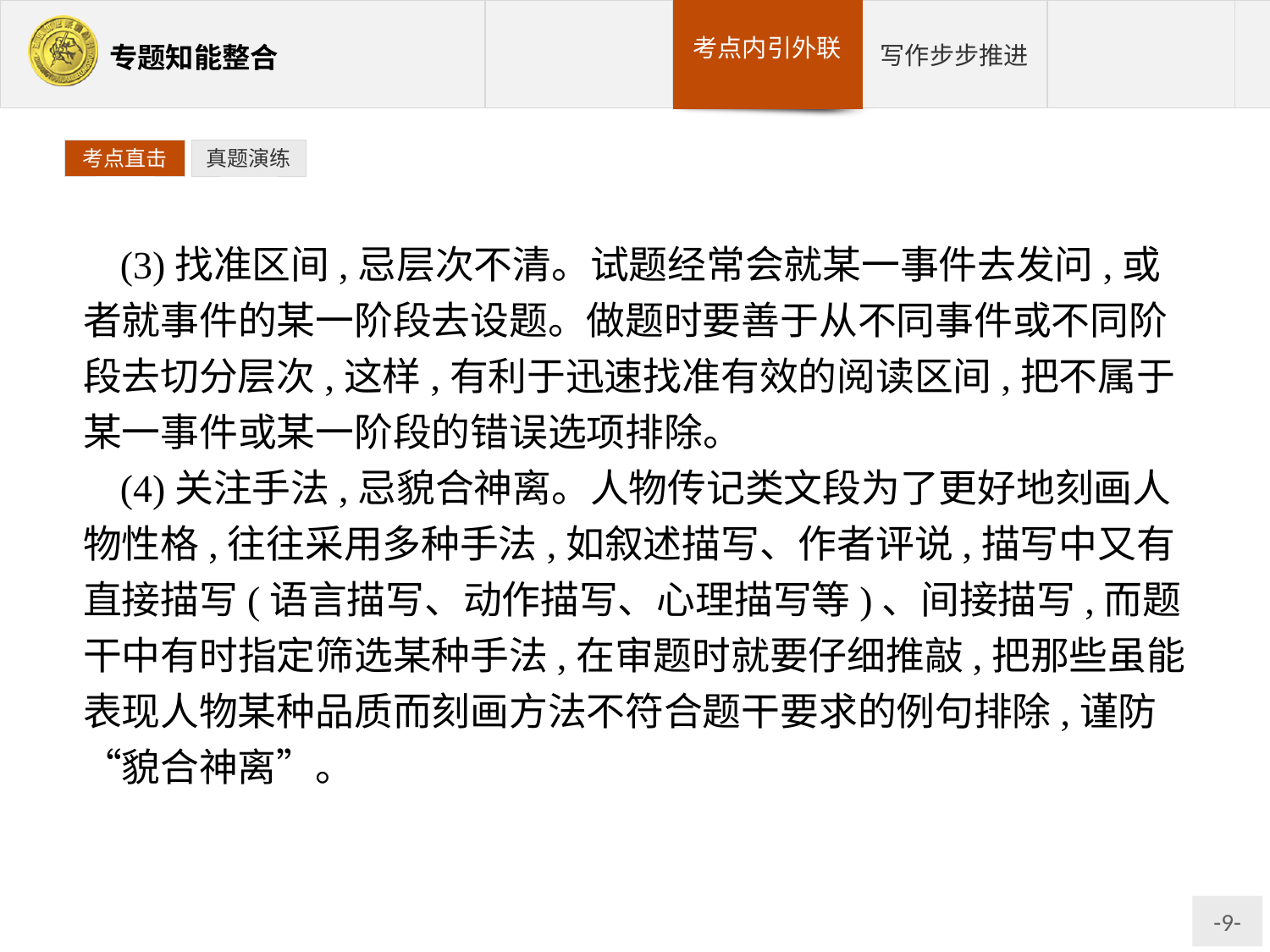

考点直击
真题演练
(3)找准区间,忌层次不清。试题经常会就某一事件去发问,或者就事件的某一阶段去设题。做题时要善于从不同事件或不同阶段去切分层次,这样,有利于迅速找准有效的阅读区间,把不属于某一事件或某一阶段的错误选项排除。
(4)关注手法,忌貌合神离。人物传记类文段为了更好地刻画人物性格,往往采用多种手法,如叙述描写、作者评说,描写中又有直接描写(语言描写、动作描写、心理描写等)、间接描写,而题干中有时指定筛选某种手法,在审题时就要仔细推敲,把那些虽能表现人物某种品质而刻画方法不符合题干要求的例句排除,谨防“貌合神离”。